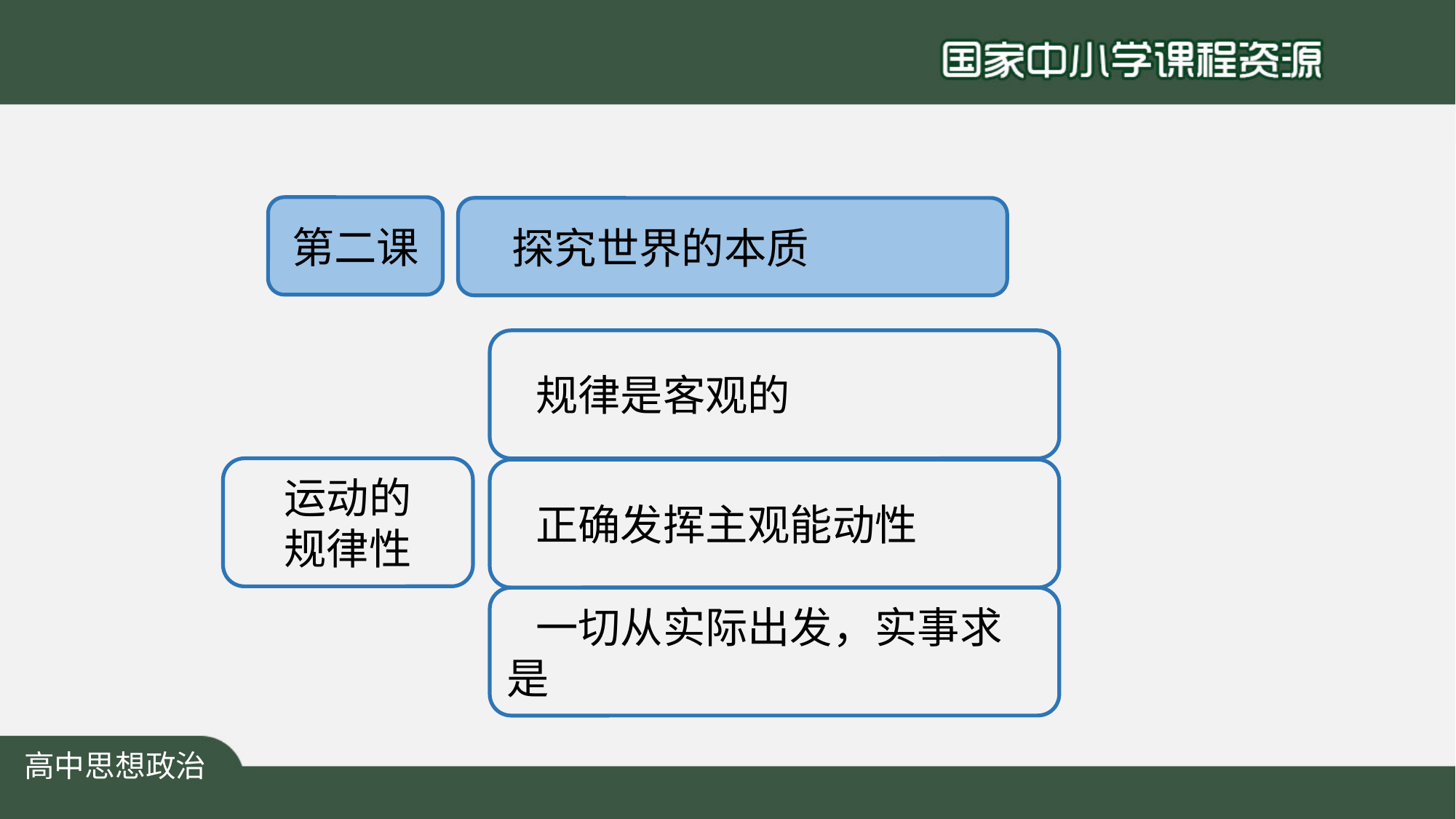

第二课
   探究世界的本质
  规律是客观的
运动的
规律性
  正确发挥主观能动性
  一切从实际出发，实事求是